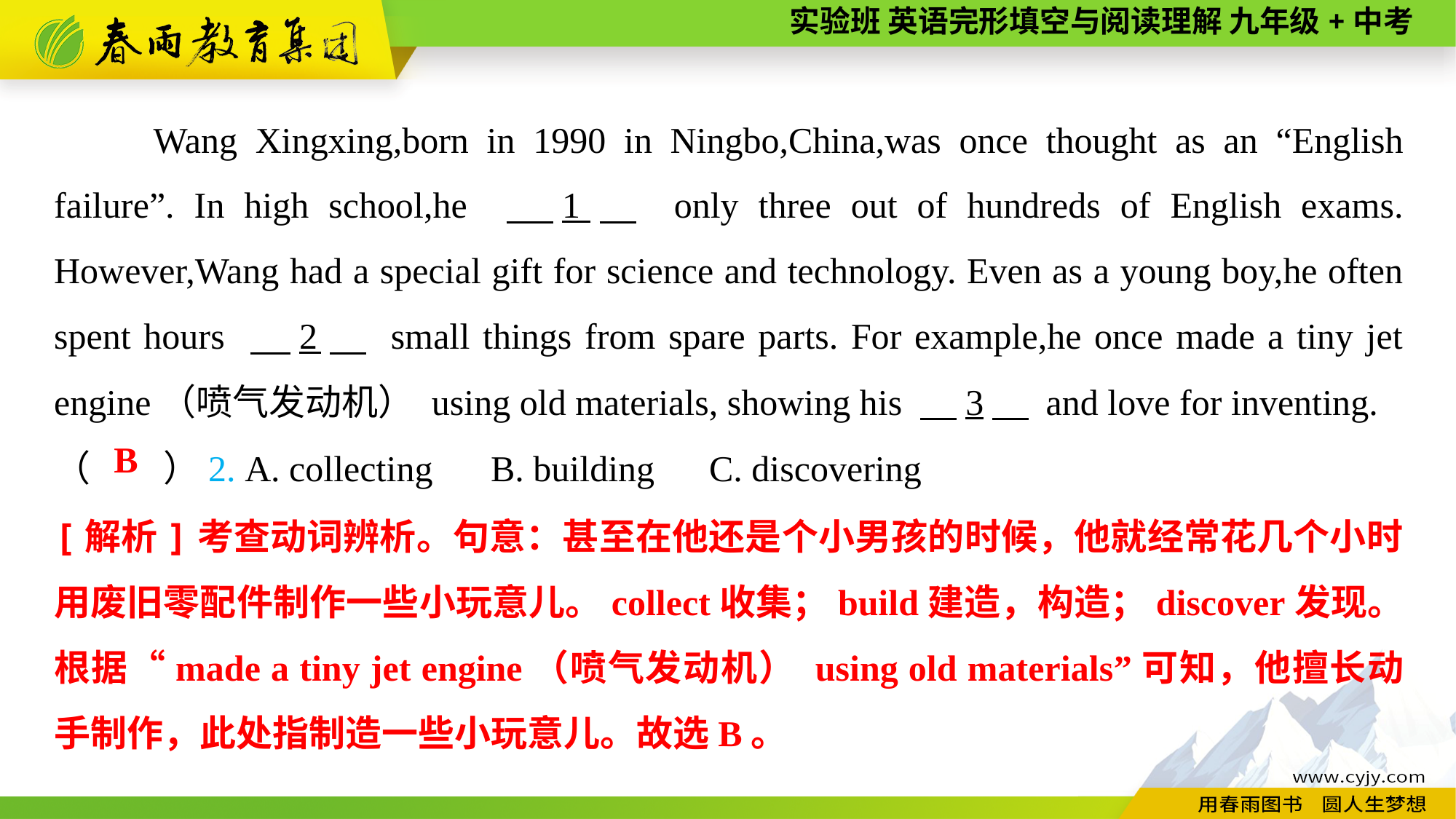

Wang Xingxing,born in 1990 in Ningbo,China,was once thought as an “English failure”. In high school,he 　1　 only three out of hundreds of English exams. However,Wang had a special gift for science and technology. Even as a young boy,he often spent hours 　2　 small things from spare parts. For example,he once made a tiny jet engine（喷气发动机） using old materials, showing his 　3　 and love for inventing.
（　　）2. A. collecting	B. building	C. discovering
B
[解析]考查动词辨析。句意：甚至在他还是个小男孩的时候，他就经常花几个小时用废旧零配件制作一些小玩意儿。collect收集；build建造，构造；discover发现。根据“made a tiny jet engine（喷气发动机） using old materials”可知，他擅长动手制作，此处指制造一些小玩意儿。故选B。